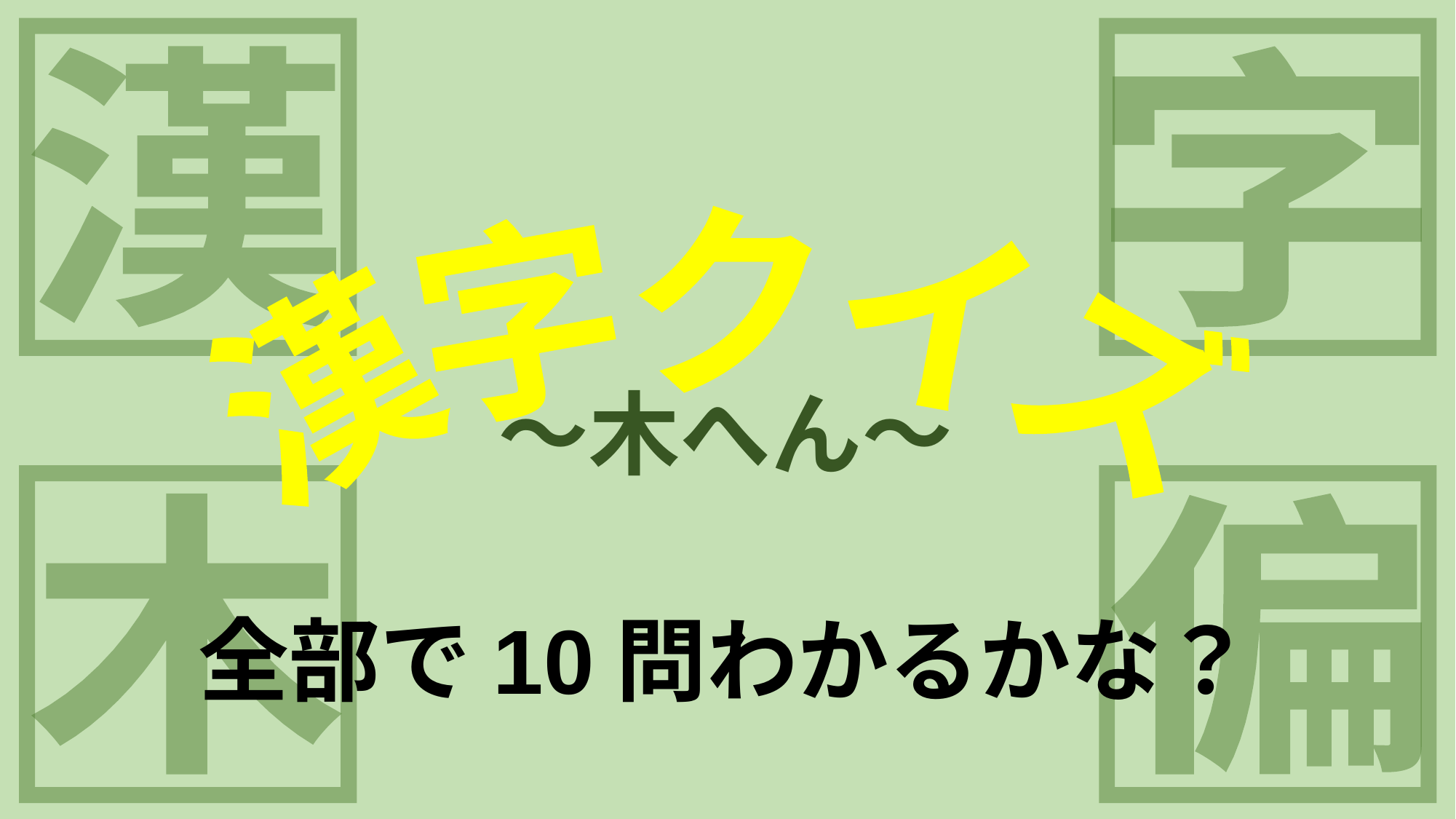

漢

字

木

偏
漢字クイズ
～木へん～
全部で10問わかるかな？